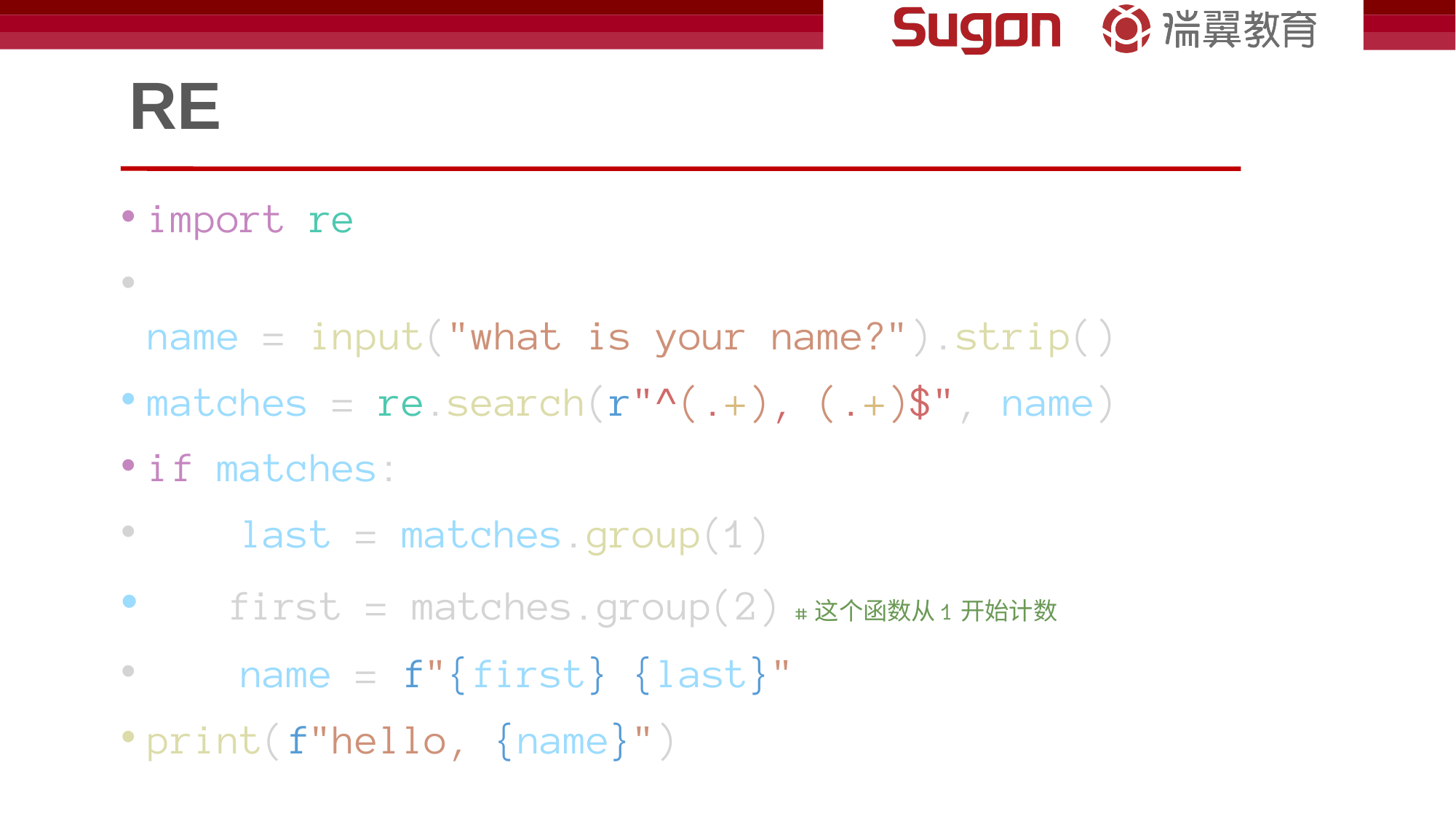

# RE
import re
name = input("what is your name?").strip()
matches = re.search(r"^(.+), (.+)$", name)
if matches:
    last = matches.group(1)
   first = matches.group(2) #这个函数从1开始计数
    name = f"{first} {last}"
print(f"hello, {name}")